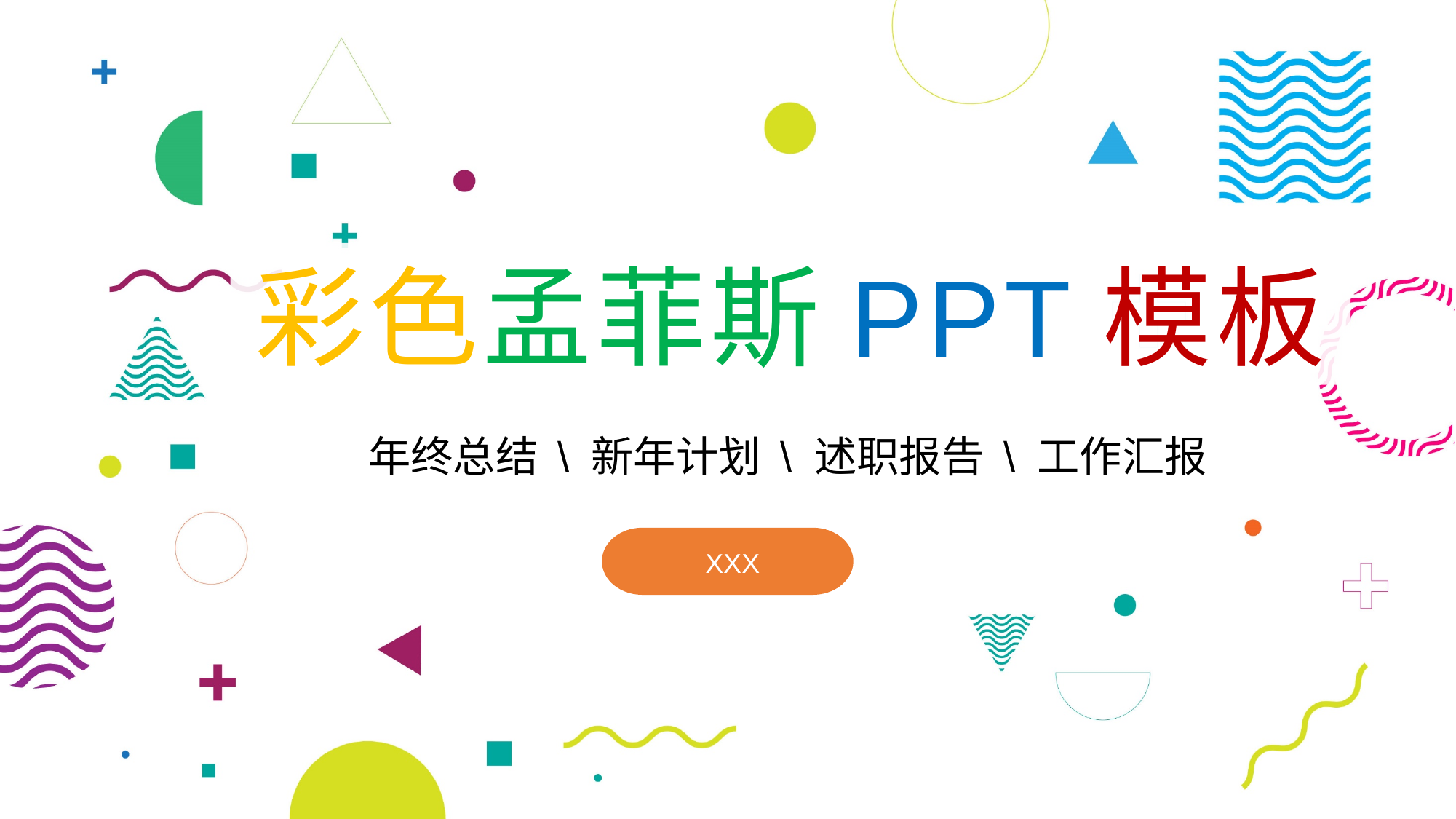

彩色孟菲斯PPT模板
年终总结 \ 新年计划 \ 述职报告 \ 工作汇报

XXX